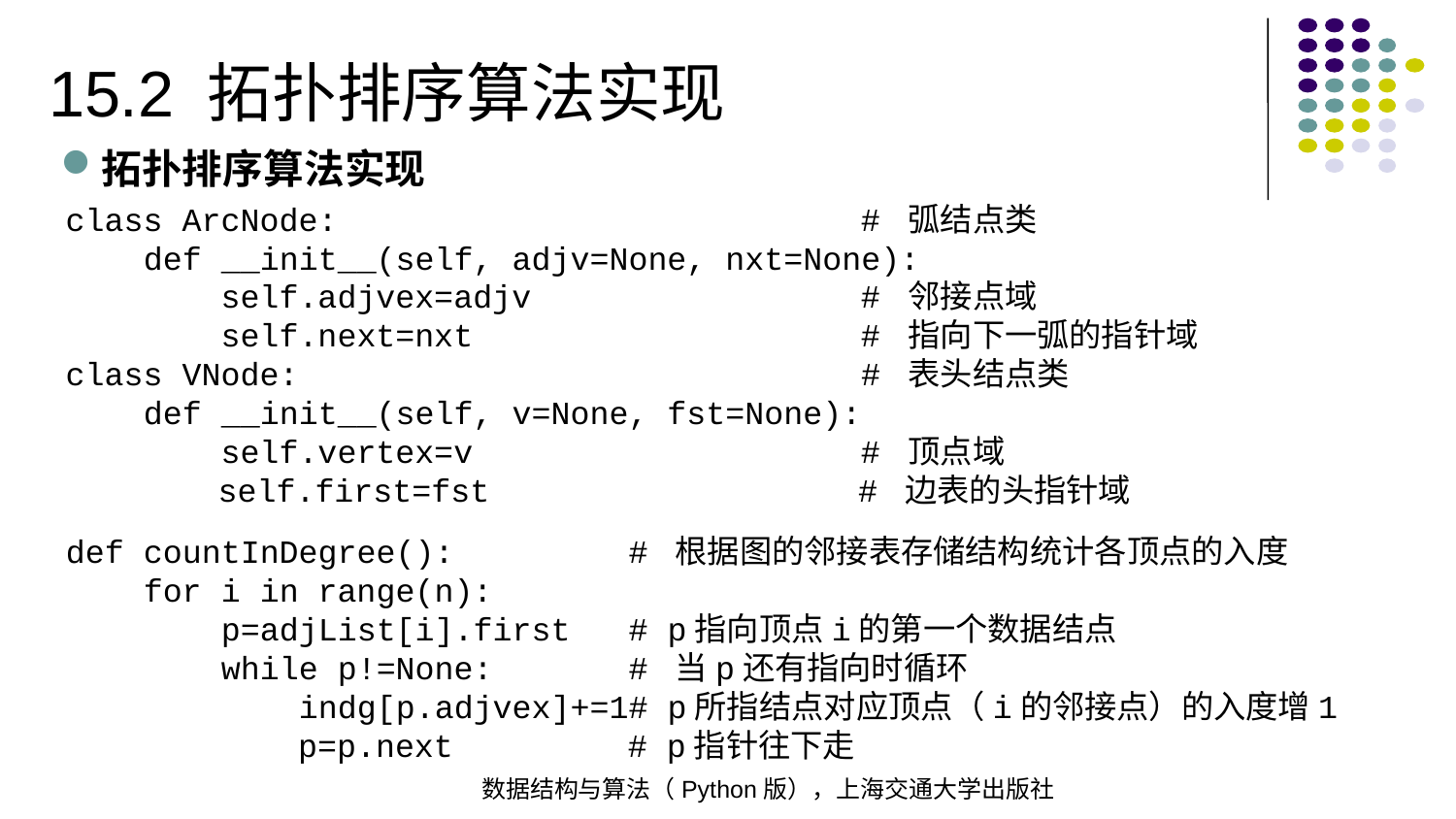

15.2 拓扑排序算法实现
拓扑排序算法实现
class ArcNode:                           # 弧结点类
    def __init__(self, adjv=None, nxt=None):
        self.adjvex=adjv                 # 邻接点域
        self.next=nxt                    # 指向下一弧的指针域
class VNode:                             # 表头结点类
    def __init__(self, v=None, fst=None):
        self.vertex=v                    # 顶点域
                   self.first=fst                   # 边表的头指针域
def countInDegree():         # 根据图的邻接表存储结构统计各顶点的入度
    for i in range(n):
        p=adjList[i].first   # p指向顶点i的第一个数据结点
        while p!=None:       # 当p还有指向时循环
            indg[p.adjvex]+=1# p所指结点对应顶点（i的邻接点）的入度增1
                             p=p.next         # p指针往下走